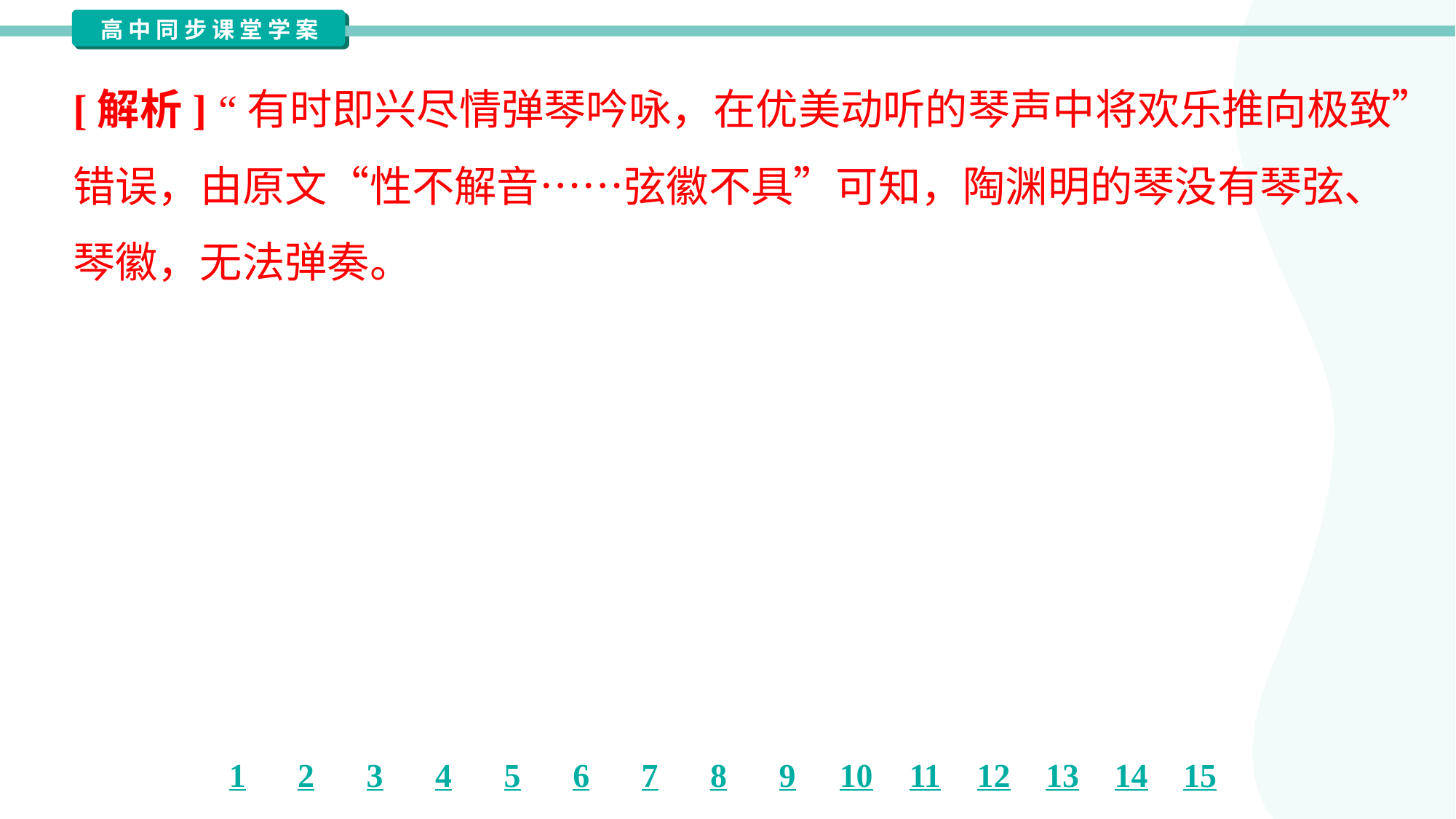

[解析] “有时即兴尽情弹琴吟咏，在优美动听的琴声中将欢乐推向极致”
错误，由原文“性不解音……弦徽不具”可知，陶渊明的琴没有琴弦、
琴徽，无法弹奏。